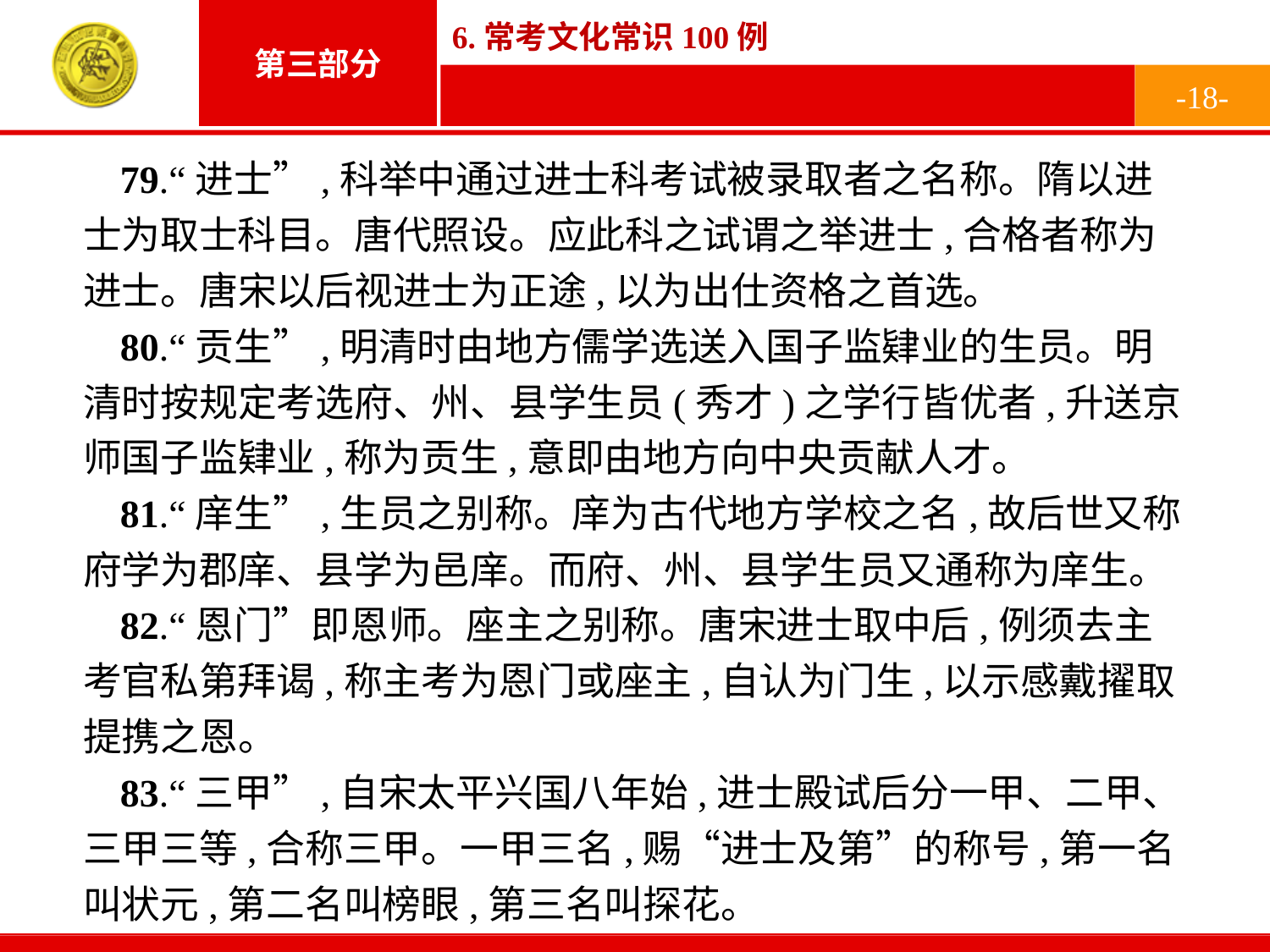

-18-
79.“进士”,科举中通过进士科考试被录取者之名称。隋以进士为取士科目。唐代照设。应此科之试谓之举进士,合格者称为进士。唐宋以后视进士为正途,以为出仕资格之首选。
80.“贡生”,明清时由地方儒学选送入国子监肄业的生员。明清时按规定考选府、州、县学生员(秀才)之学行皆优者,升送京师国子监肄业,称为贡生,意即由地方向中央贡献人才。
81.“庠生”,生员之别称。庠为古代地方学校之名,故后世又称府学为郡庠、县学为邑庠。而府、州、县学生员又通称为庠生。
82.“恩门”即恩师。座主之别称。唐宋进士取中后,例须去主考官私第拜谒,称主考为恩门或座主,自认为门生,以示感戴擢取提携之恩。
83.“三甲”,自宋太平兴国八年始,进士殿试后分一甲、二甲、三甲三等,合称三甲。一甲三名,赐“进士及第”的称号,第一名叫状元,第二名叫榜眼,第三名叫探花。